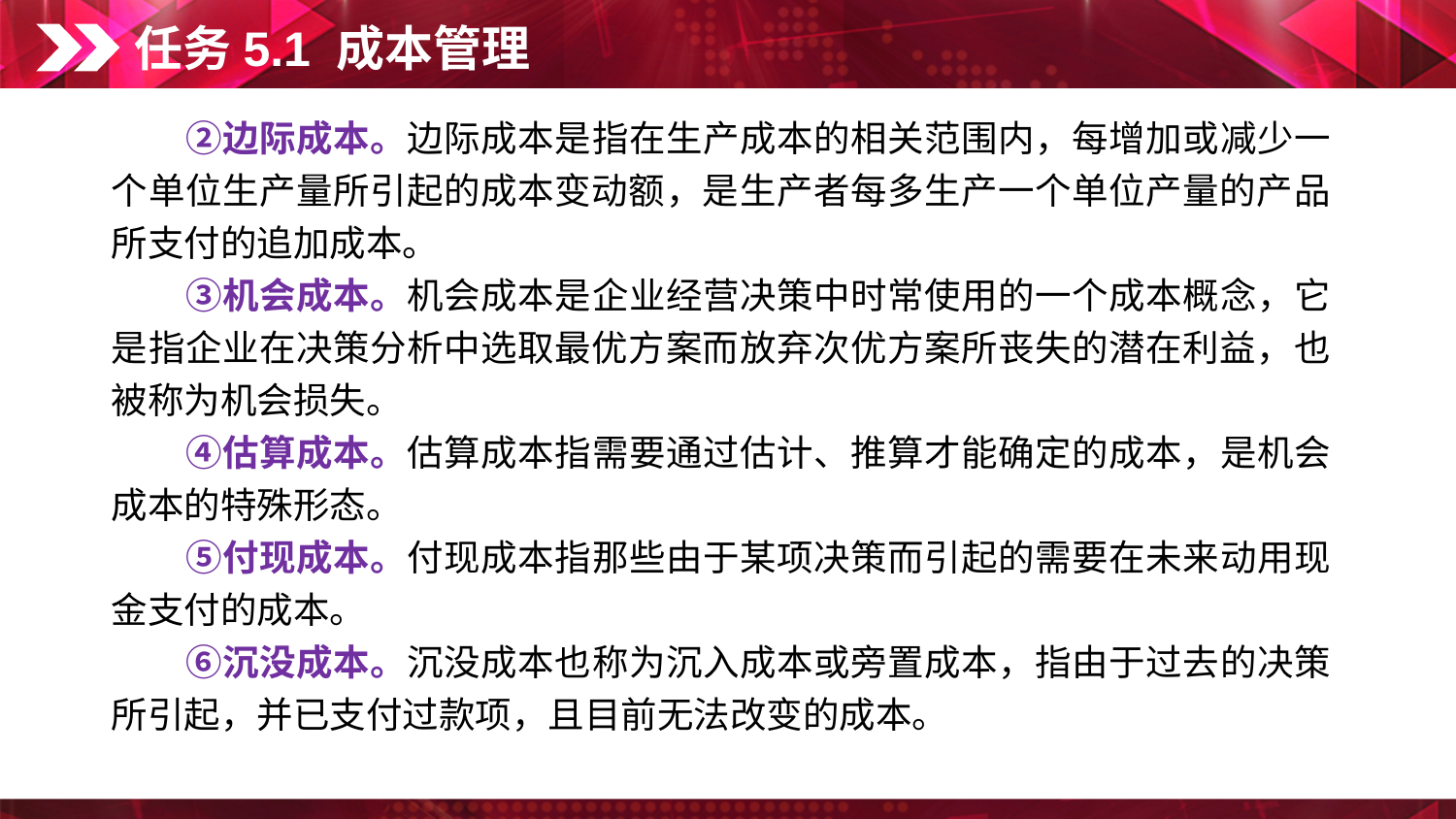

任务5.1 成本管理

　　②边际成本。边际成本是指在生产成本的相关范围内，每增加或减少一个单位生产量所引起的成本变动额，是生产者每多生产一个单位产量的产品所支付的追加成本。
　　③机会成本。机会成本是企业经营决策中时常使用的一个成本概念，它是指企业在决策分析中选取最优方案而放弃次优方案所丧失的潜在利益，也被称为机会损失。
　　④估算成本。估算成本指需要通过估计、推算才能确定的成本，是机会成本的特殊形态。
　　⑤付现成本。付现成本指那些由于某项决策而引起的需要在未来动用现金支付的成本。
　　⑥沉没成本。沉没成本也称为沉入成本或旁置成本，指由于过去的决策所引起，并已支付过款项，且目前无法改变的成本。